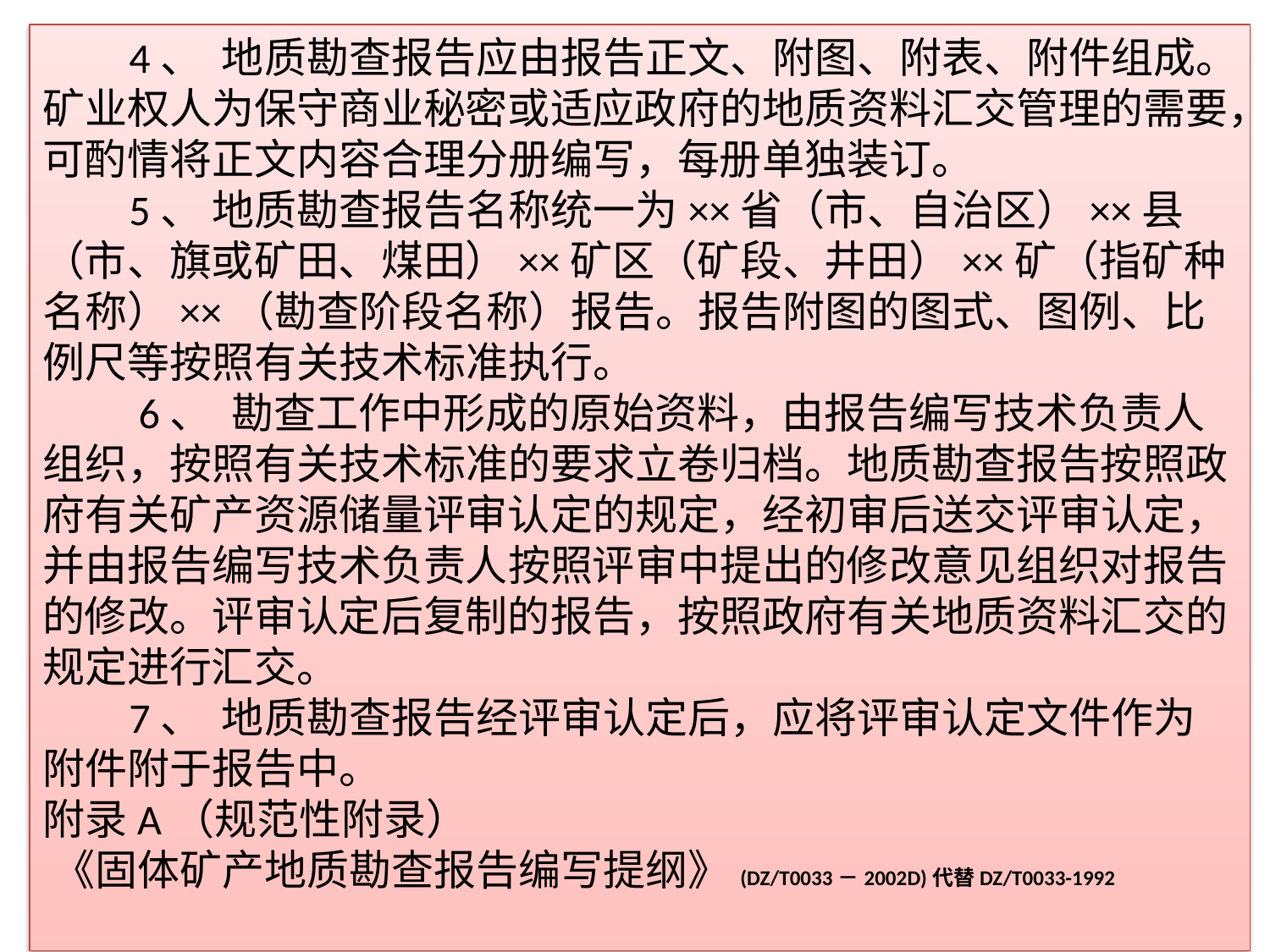

4、  地质勘查报告应由报告正文、附图、附表、附件组成。矿业权人为保守商业秘密或适应政府的地质资料汇交管理的需要，可酌情将正文内容合理分册编写，每册单独装订。
        5、 地质勘查报告名称统一为××省（市、自治区）××县（市、旗或矿田、煤田）××矿区（矿段、井田）××矿（指矿种名称）××（勘查阶段名称）报告。报告附图的图式、图例、比例尺等按照有关技术标准执行。
         6、  勘查工作中形成的原始资料，由报告编写技术负责人组织，按照有关技术标准的要求立卷归档。地质勘查报告按照政府有关矿产资源储量评审认定的规定，经初审后送交评审认定，并由报告编写技术负责人按照评审中提出的修改意见组织对报告的修改。评审认定后复制的报告，按照政府有关地质资料汇交的规定进行汇交。
        7、  地质勘查报告经评审认定后，应将评审认定文件作为附件附于报告中。
附录A（规范性附录）
《固体矿产地质勘查报告编写提纲》(DZ/T0033－2002D)代替DZ/T0033-1992